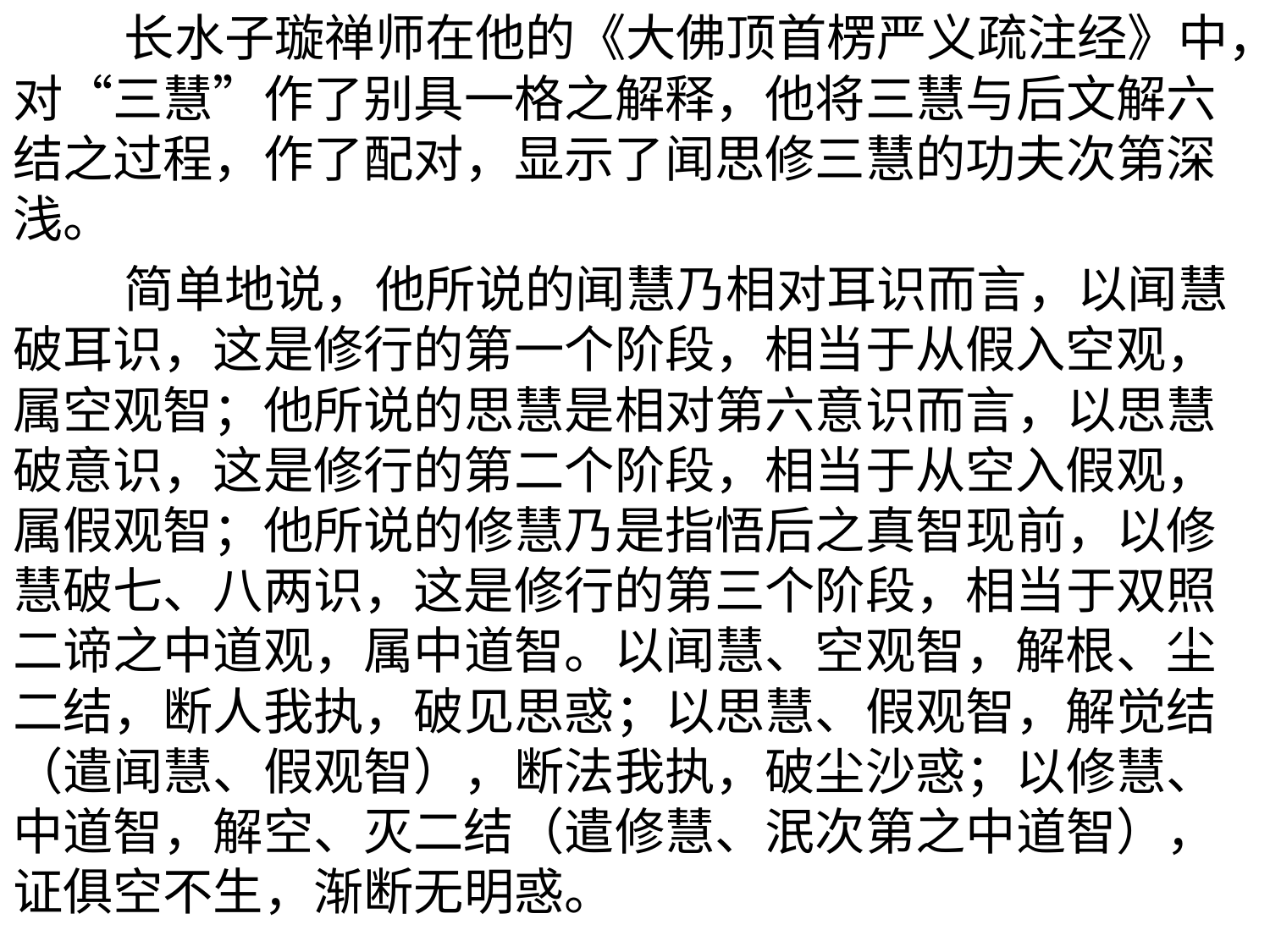

长水子璇禅师在他的《大佛顶首楞严义疏注经》中，对“三慧”作了别具一格之解释，他将三慧与后文解六结之过程，作了配对，显示了闻思修三慧的功夫次第深浅。
         简单地说，他所说的闻慧乃相对耳识而言，以闻慧破耳识，这是修行的第一个阶段，相当于从假入空观，属空观智；他所说的思慧是相对第六意识而言，以思慧破意识，这是修行的第二个阶段，相当于从空入假观，属假观智；他所说的修慧乃是指悟后之真智现前，以修慧破七、八两识，这是修行的第三个阶段，相当于双照二谛之中道观，属中道智。以闻慧、空观智，解根、尘二结，断人我执，破见思惑；以思慧、假观智，解觉结（遣闻慧、假观智），断法我执，破尘沙惑；以修慧、中道智，解空、灭二结（遣修慧、泯次第之中道智），证俱空不生，渐断无明惑。